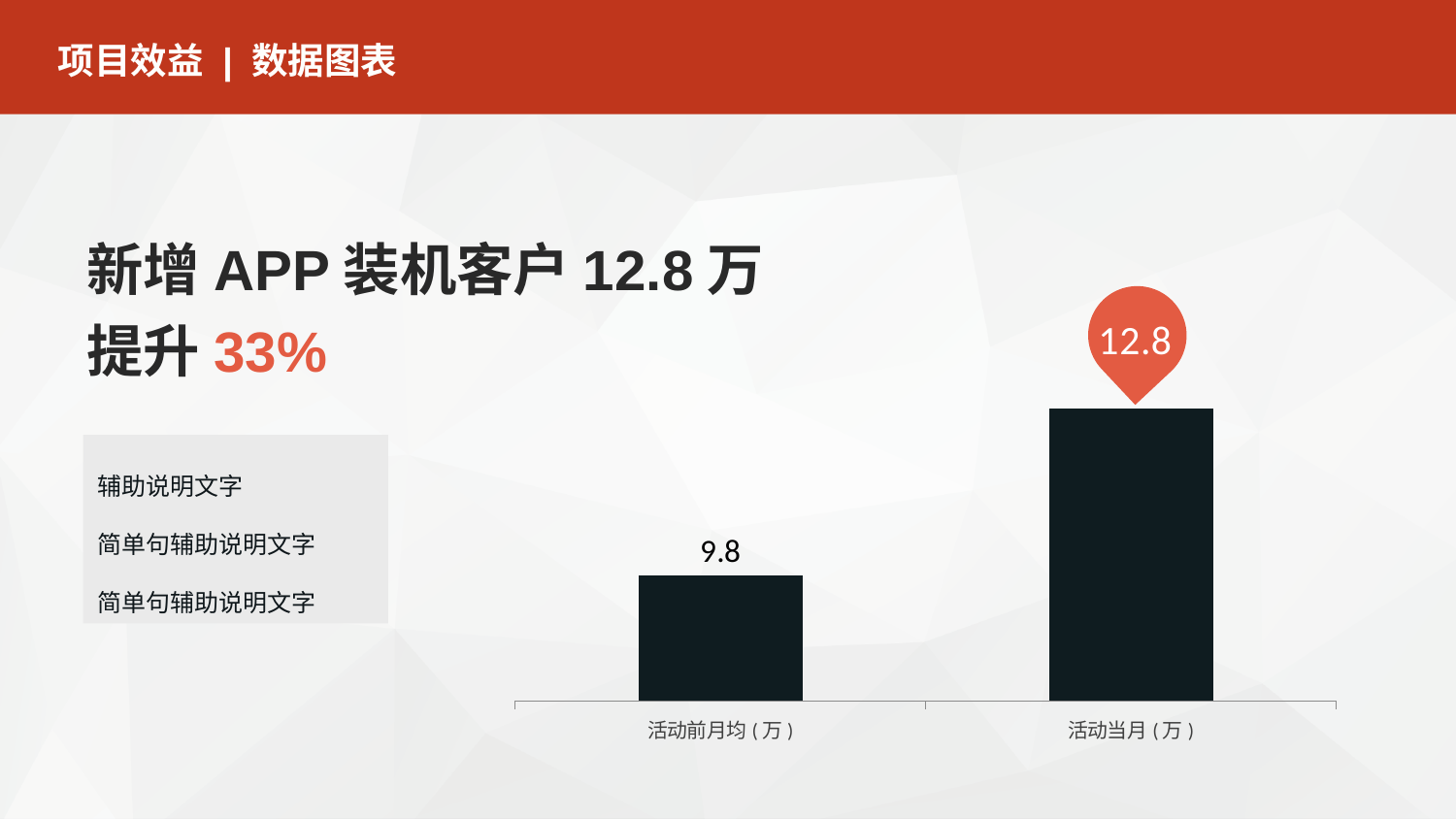

项目效益
| 数据图表
新增APP装机客户12.8万
提升33%

### Chart

| Category |  |
|---|---|
| 活动前月均(万) | 9.8 |
| 活动当月(万) | 22.8 |
辅助说明文字
简单句辅助说明文字
简单句辅助说明文字